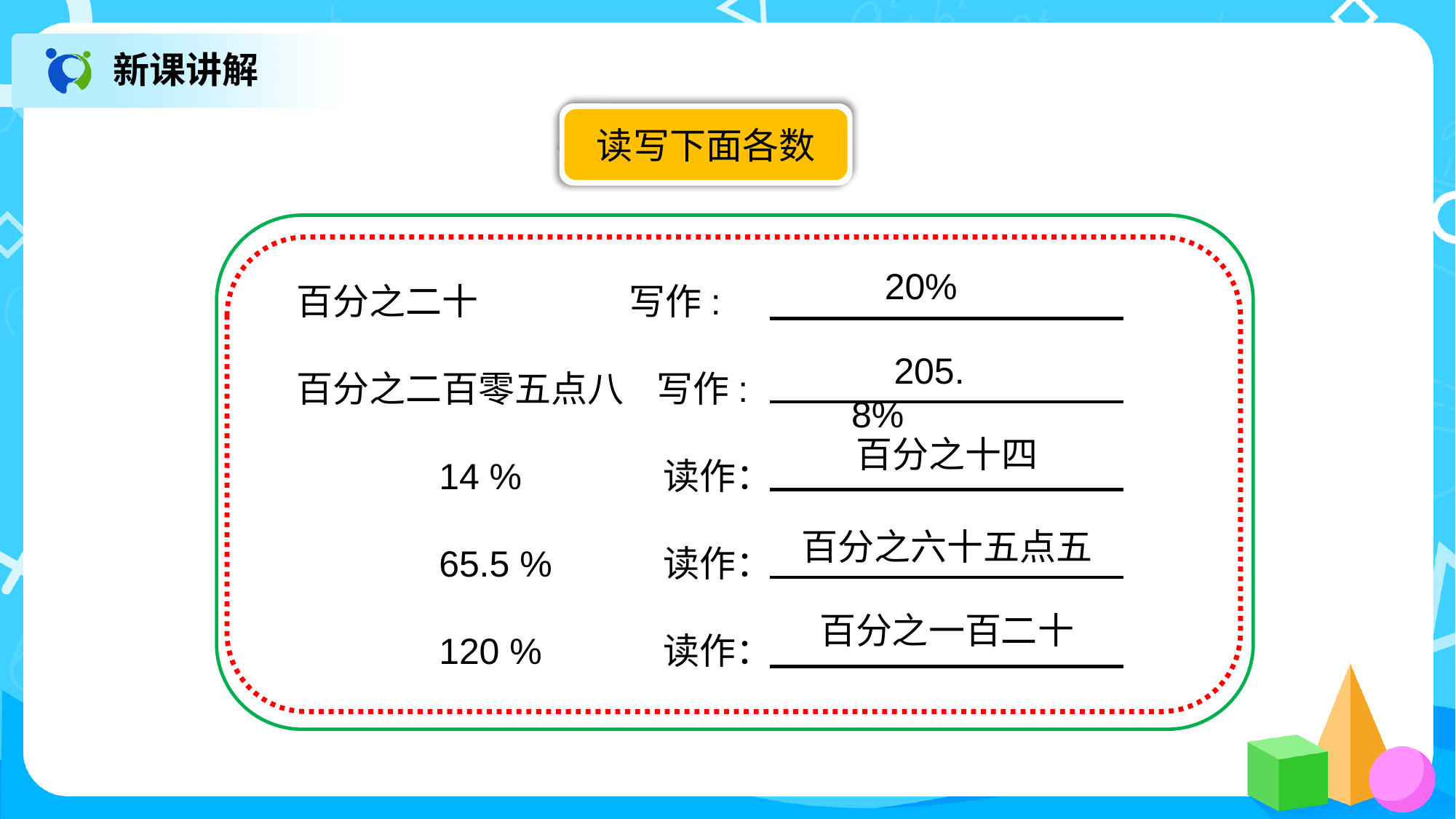

新课讲解

读写下面各数

百分之二十　              写作:
百分之二百零五点八    写作:
              14 %             读作：
              65.5 %          读作：
              120 %           读作：
20%
205.8%
百分之十四
百分之六十五点五
百分之一百二十